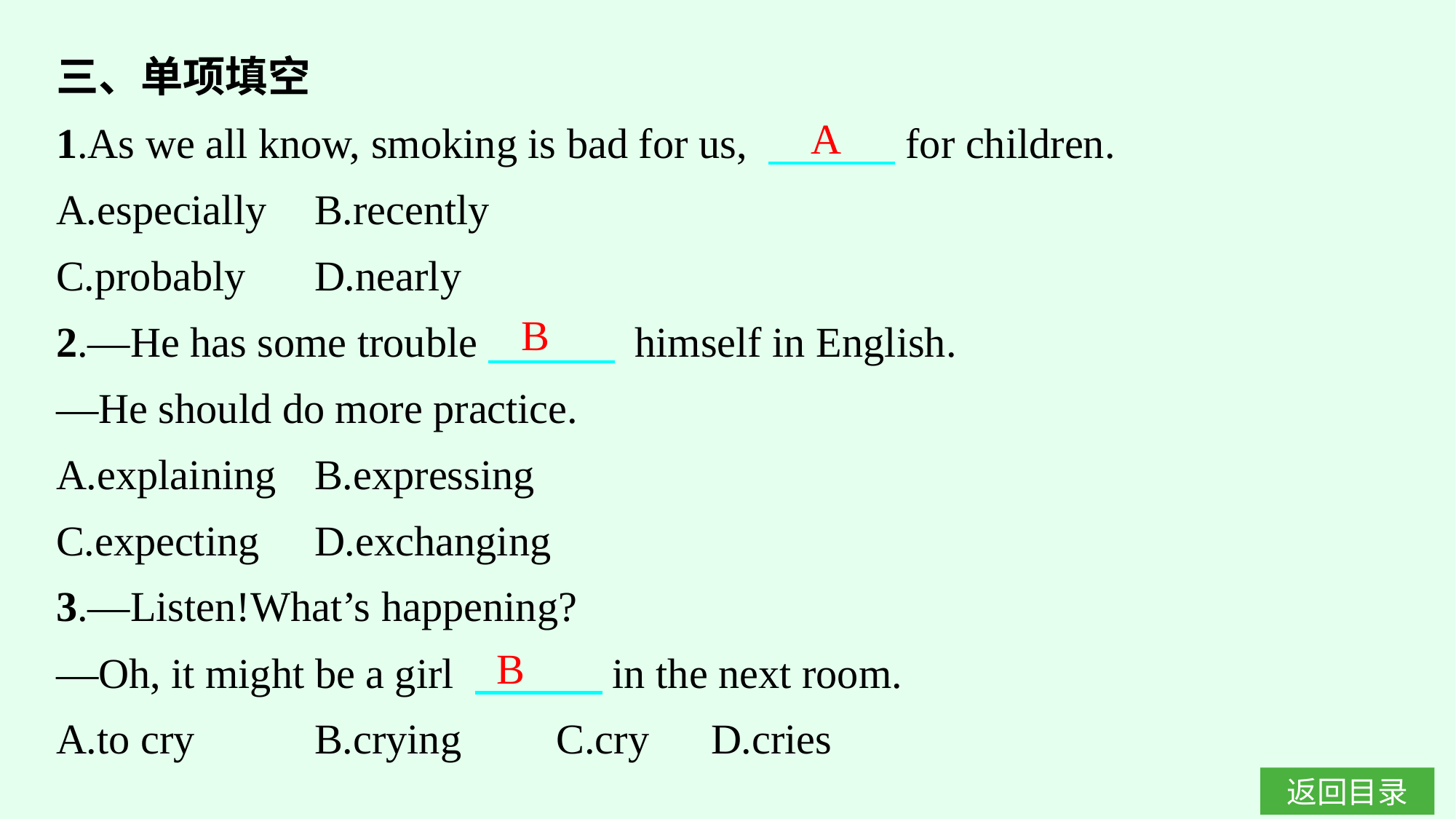

三、单项填空
1.As we all know, smoking is bad for us, 　　　for children.
A.especially	B.recently
C.probably	D.nearly
2.—He has some trouble　　　 himself in English.
—He should do more practice.
A.explaining	B.expressing
C.expecting	D.exchanging
3.—Listen!What’s happening?
—Oh, it might be a girl 　　　in the next room.
A.to cry		B.crying	C.cry	D.cries
A
B
B